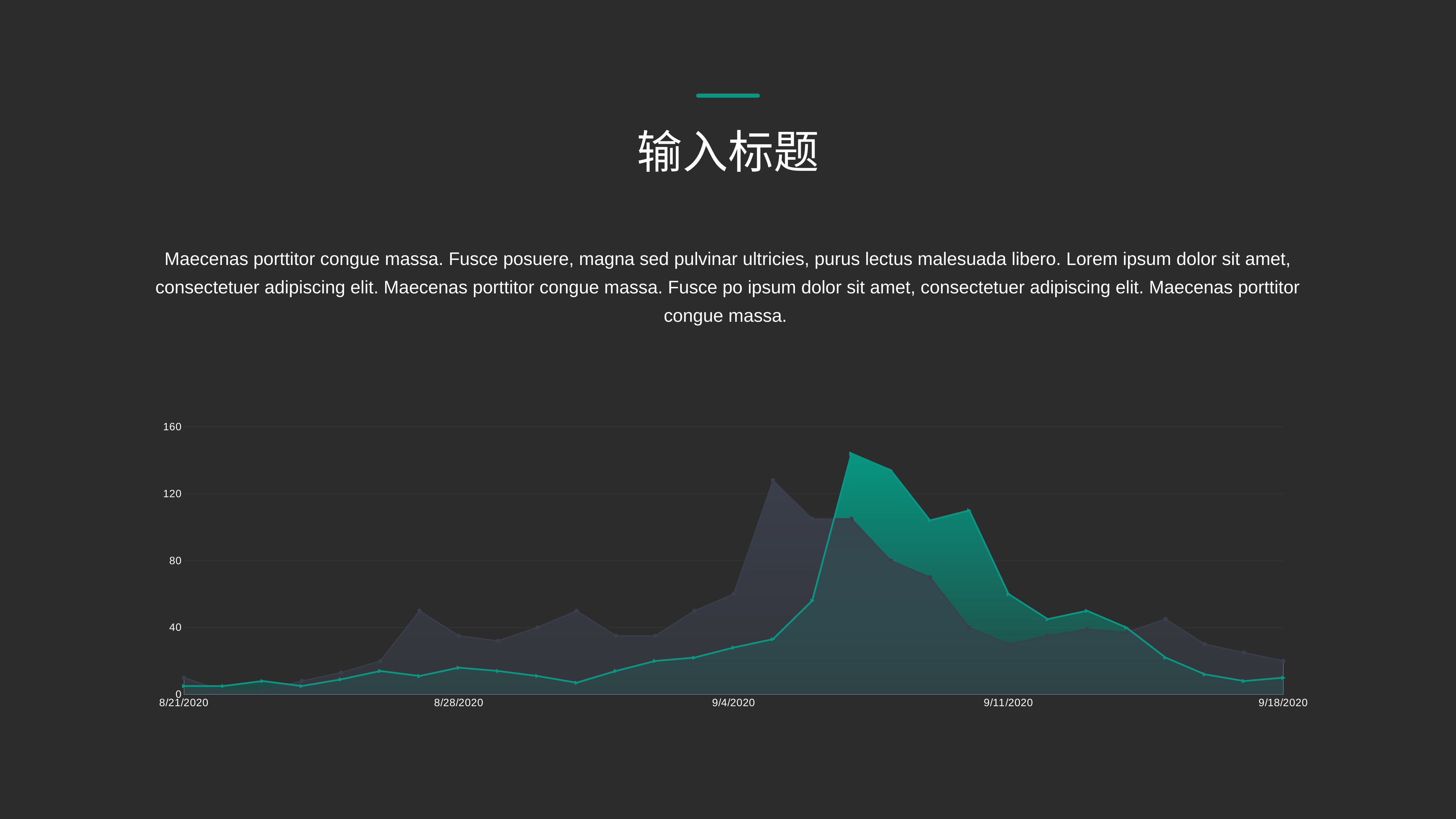

输入标题
Maecenas porttitor congue massa. Fusce posuere, magna sed pulvinar ultricies, purus lectus malesuada libero. Lorem ipsum dolor sit amet, consectetuer adipiscing elit. Maecenas porttitor congue massa. Fusce po ipsum dolor sit amet, consectetuer adipiscing elit. Maecenas porttitor congue massa.

### Chart

| Category | 项目A | 项目B 顶点 | 项目A 顶点 | 项目B |
|---|---|---|---|---|
| 44064 | 10.0 | 5.0 | 10.0 | 5.0 |
| 44065 | 2.0 | 5.0 | 2.0 | 5.0 |
| 44066 | 2.0 | 8.0 | 2.0 | 8.0 |
| 44067 | 8.0 | 5.0 | 8.0 | 5.0 |
| 44068 | 13.0 | 9.0 | 13.0 | 9.0 |
| 44069 | 20.0 | 14.0 | 20.0 | 14.0 |
| 44070 | 50.0 | 11.0 | 50.0 | 11.0 |
| 44071 | 35.0 | 16.0 | 35.0 | 16.0 |
| 44072 | 32.0 | 14.0 | 32.0 | 14.0 |
| 44073 | 40.0 | 11.0 | 40.0 | 11.0 |
| 44074 | 50.0 | 7.0 | 50.0 | 7.0 |
| 44075 | 35.0 | 14.0 | 35.0 | 14.0 |
| 44076 | 35.0 | 20.0 | 35.0 | 20.0 |
| 44077 | 50.0 | 22.0 | 50.0 | 22.0 |
| 44078 | 60.0 | 28.0 | 60.0 | 28.0 |
| 44079 | 128.0 | 33.0 | 128.0 | 33.0 |
| 44080 | 105.0 | 56.0 | 105.0 | 56.0 |
| 44081 | 105.0 | 144.0 | 105.0 | 144.0 |
| 44082 | 80.0 | 134.0 | 80.0 | 134.0 |
| 44083 | 70.0 | 104.0 | 70.0 | 104.0 |
| 44084 | 40.0 | 110.0 | 40.0 | 110.0 |
| 44085 | 30.0 | 60.0 | 30.0 | 60.0 |
| 44086 | 35.0 | 45.0 | 35.0 | 45.0 |
| 44087 | 39.0 | 50.0 | 39.0 | 50.0 |
| 44088 | 37.0 | 40.0 | 37.0 | 40.0 |
| 44089 | 45.0 | 22.0 | 45.0 | 22.0 |
| 44090 | 30.0 | 12.0 | 30.0 | 12.0 |
| 44091 | 25.0 | 8.0 | 25.0 | 8.0 |
| 44092 | 20.0 | 10.0 | 20.0 | 10.0 |